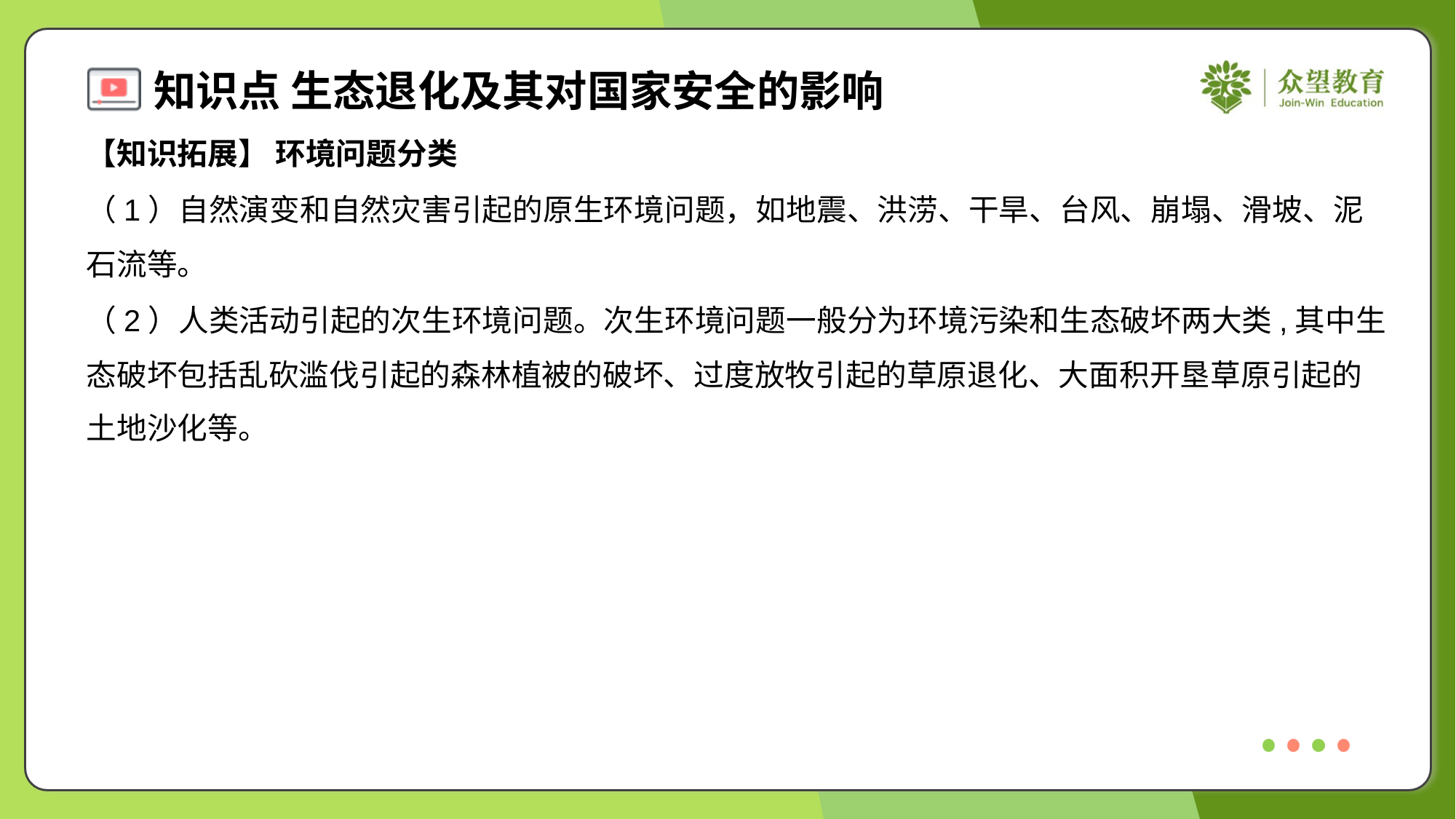

【知识拓展】 环境问题分类
（1）自然演变和自然灾害引起的原生环境问题，如地震、洪涝、干旱、台风、崩塌、滑坡、泥
石流等。
（2）人类活动引起的次生环境问题。次生环境问题一般分为环境污染和生态破坏两大类,其中生
态破坏包括乱砍滥伐引起的森林植被的破坏、过度放牧引起的草原退化、大面积开垦草原引起的
土地沙化等。